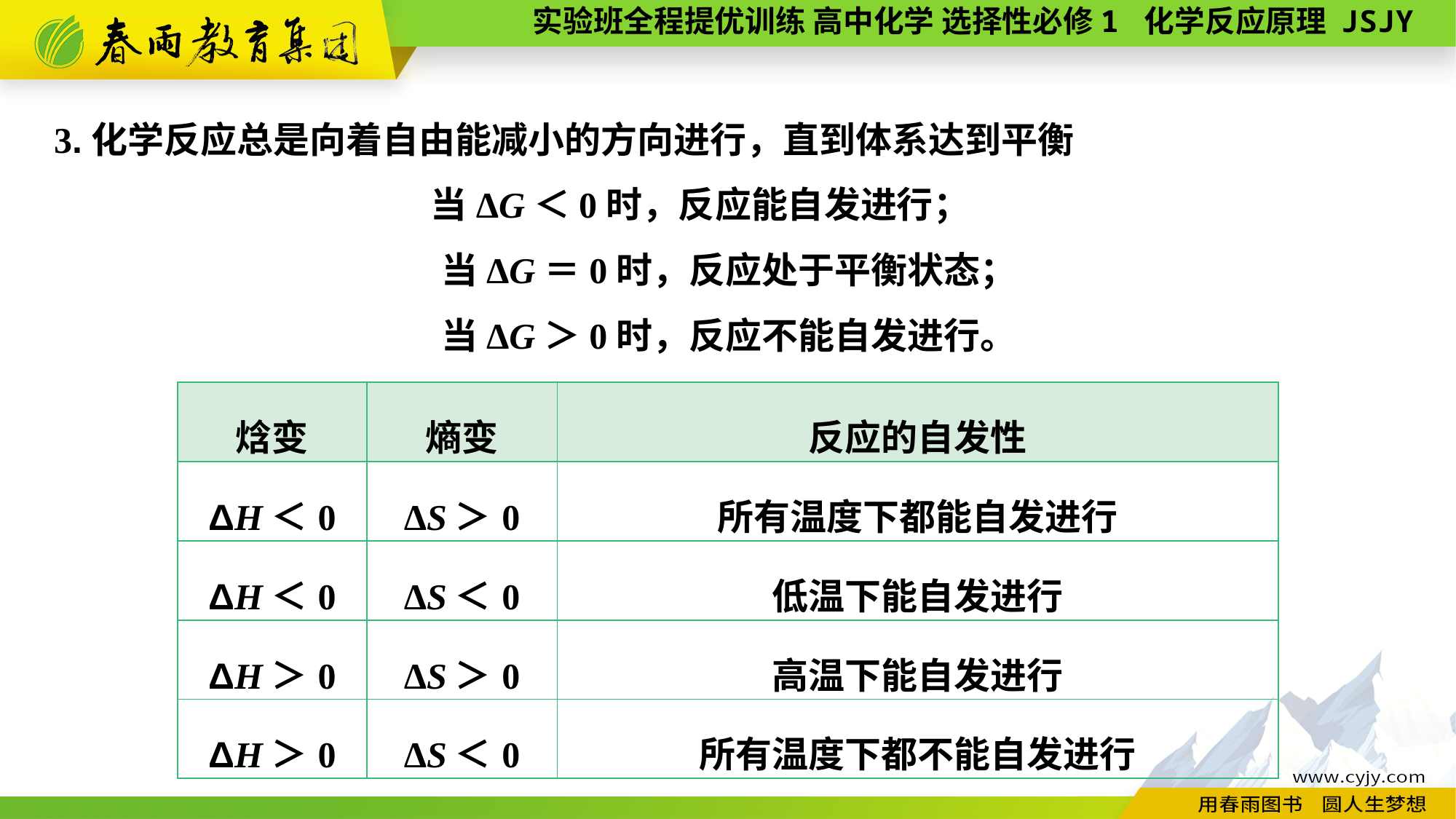

3.化学反应总是向着自由能减小的方向进行，直到体系达到平衡
                                                                                         当ΔG＜0时，反应能自发进行；
当ΔG＝0时，反应处于平衡状态；
当ΔG＞0时，反应不能自发进行。
| 焓变 | 熵变 | 反应的自发性 |
| --- | --- | --- |
| ΔH＜0 | ΔS＞0 | 所有温度下都能自发进行 |
| ΔH＜0 | ΔS＜0 | 低温下能自发进行 |
| ΔH＞0 | ΔS＞0 | 高温下能自发进行 |
| ΔH＞0 | ΔS＜0 | 所有温度下都不能自发进行 |